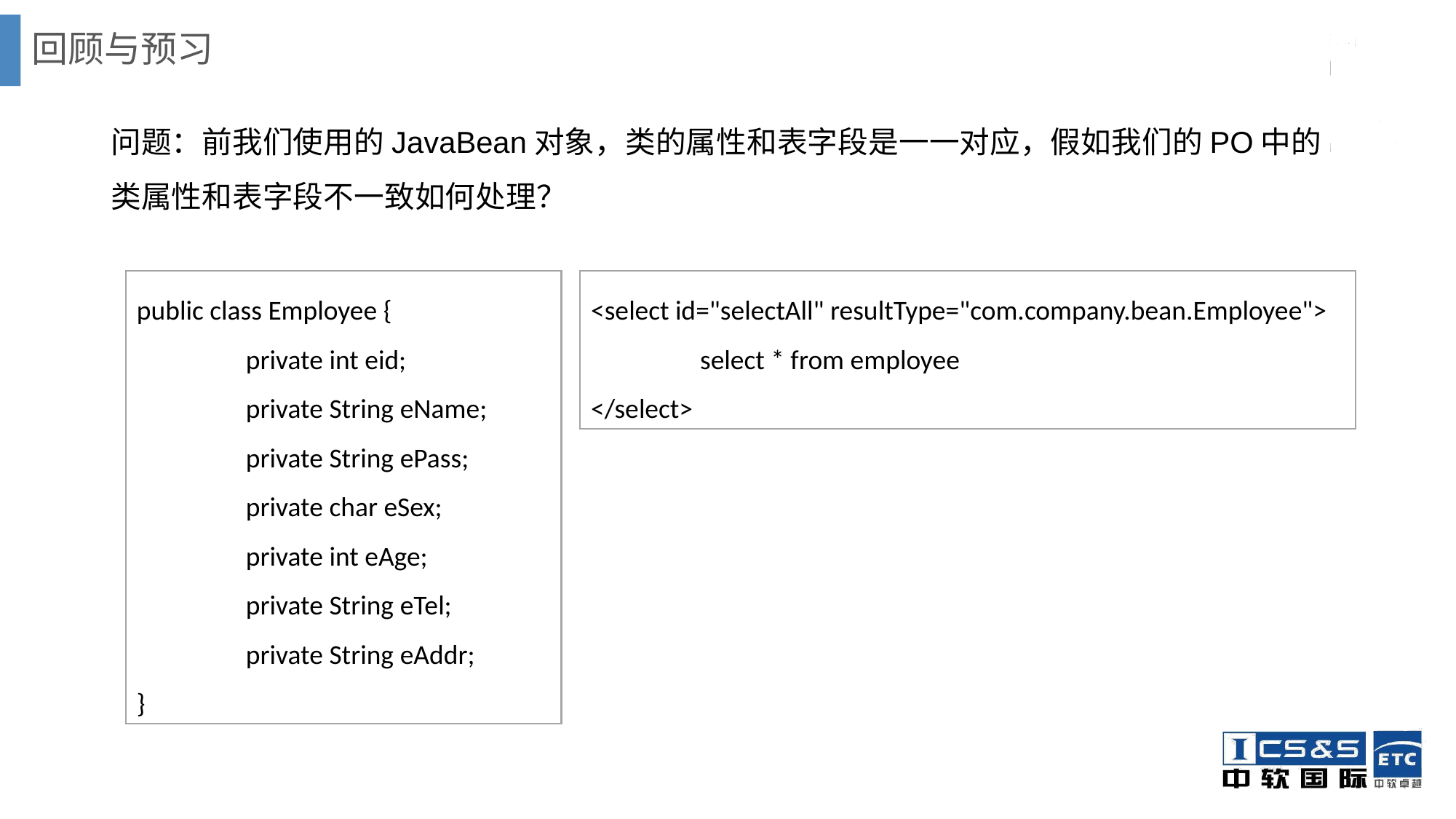

# 回顾与预习
问题：前我们使用的JavaBean对象，类的属性和表字段是一一对应，假如我们的PO中的类属性和表字段不一致如何处理？
public class Employee {
	private int eid;
	private String eName;
	private String ePass;
	private char eSex;
	private int eAge;
	private String eTel;
	private String eAddr;
}
<select id="selectAll" resultType="com.company.bean.Employee">
	select * from employee
</select>